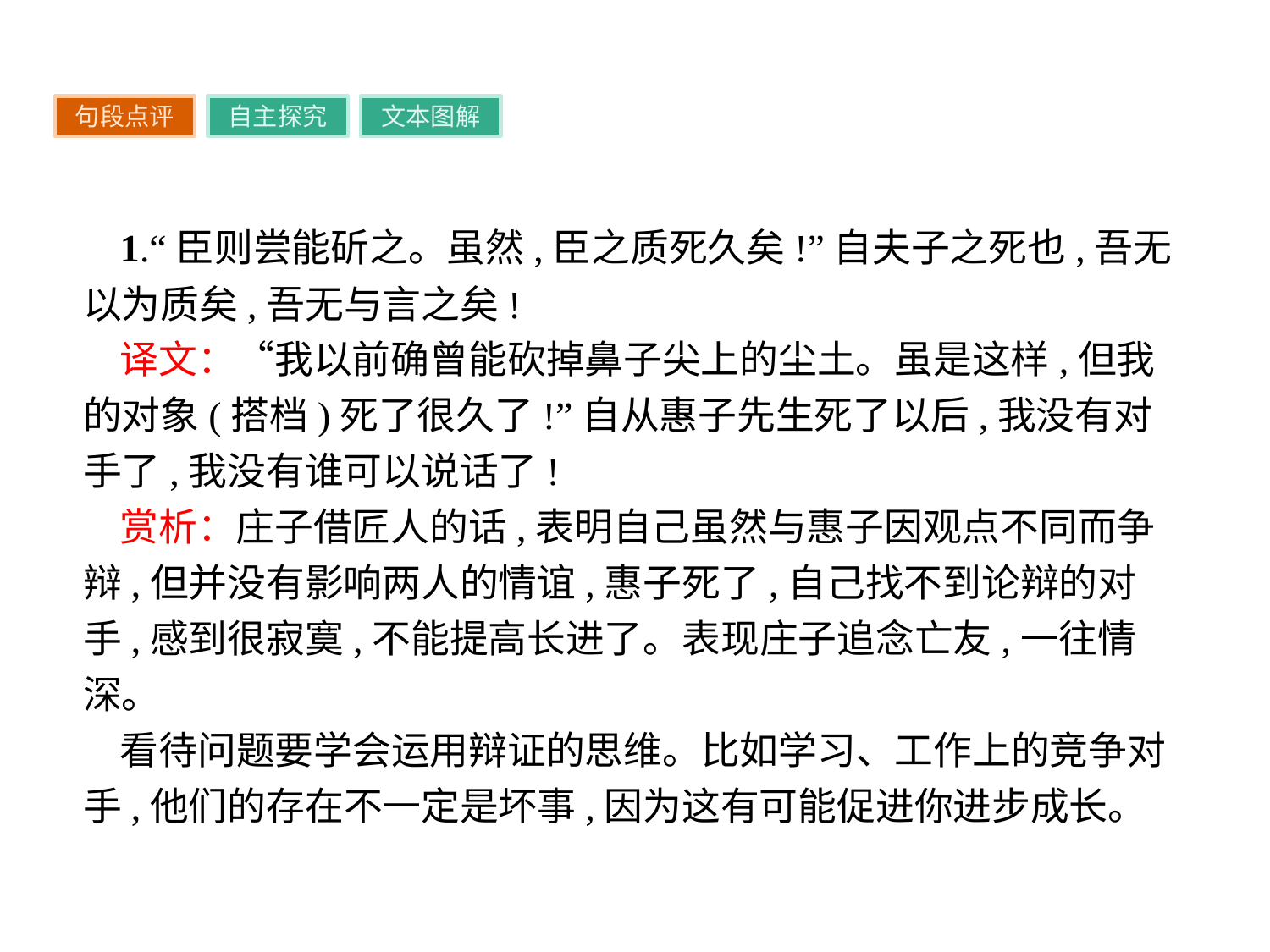

句段点评
自主探究
文本图解
1.“臣则尝能斫之。虽然,臣之质死久矣!”自夫子之死也,吾无以为质矣,吾无与言之矣!
译文：“我以前确曾能砍掉鼻子尖上的尘土。虽是这样,但我的对象(搭档)死了很久了!”自从惠子先生死了以后,我没有对手了,我没有谁可以说话了!
赏析：庄子借匠人的话,表明自己虽然与惠子因观点不同而争辩,但并没有影响两人的情谊,惠子死了,自己找不到论辩的对手,感到很寂寞,不能提高长进了。表现庄子追念亡友,一往情深。
看待问题要学会运用辩证的思维。比如学习、工作上的竞争对手,他们的存在不一定是坏事,因为这有可能促进你进步成长。